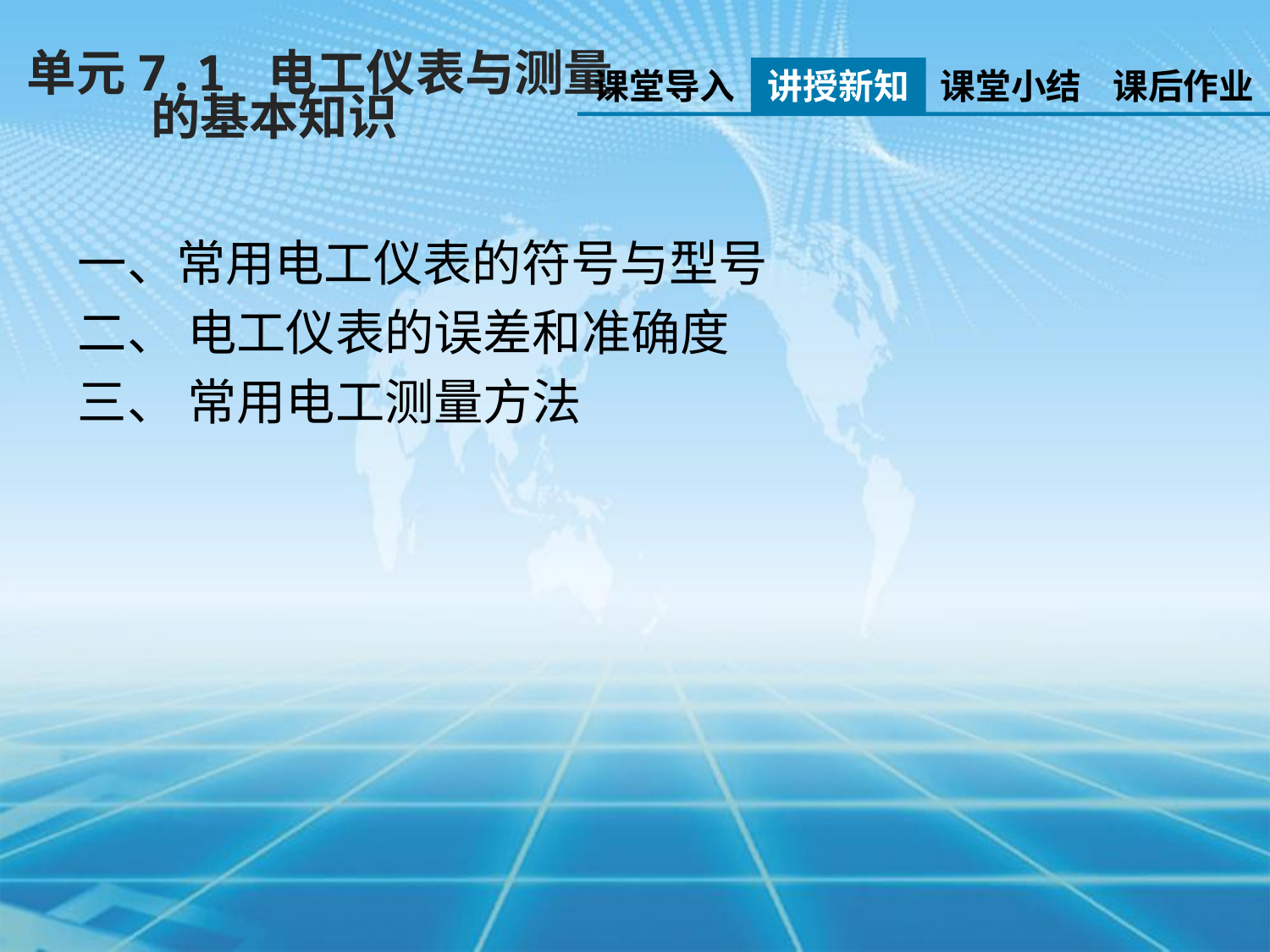

单元7.1 电工仪表与测量
          的基本知识
课堂导入
讲授新知
课堂小结
课后作业
一、常用电工仪表的符号与型号
二、 电工仪表的误差和准确度
三、 常用电工测量方法